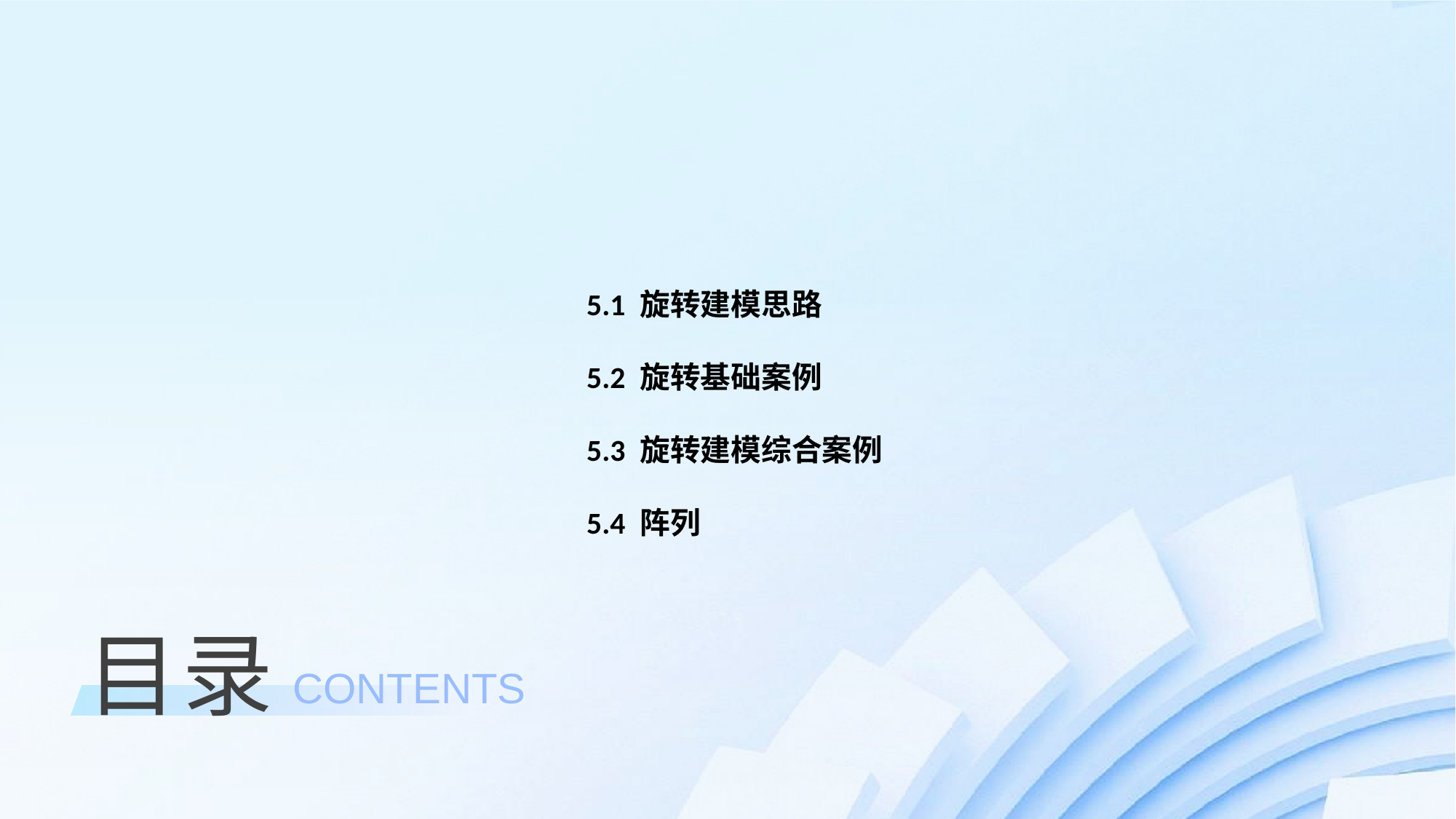

5.1 旋转建模思路
5.2 旋转基础案例
5.3 旋转建模综合案例
5.4 阵列
目录
CONTENTS